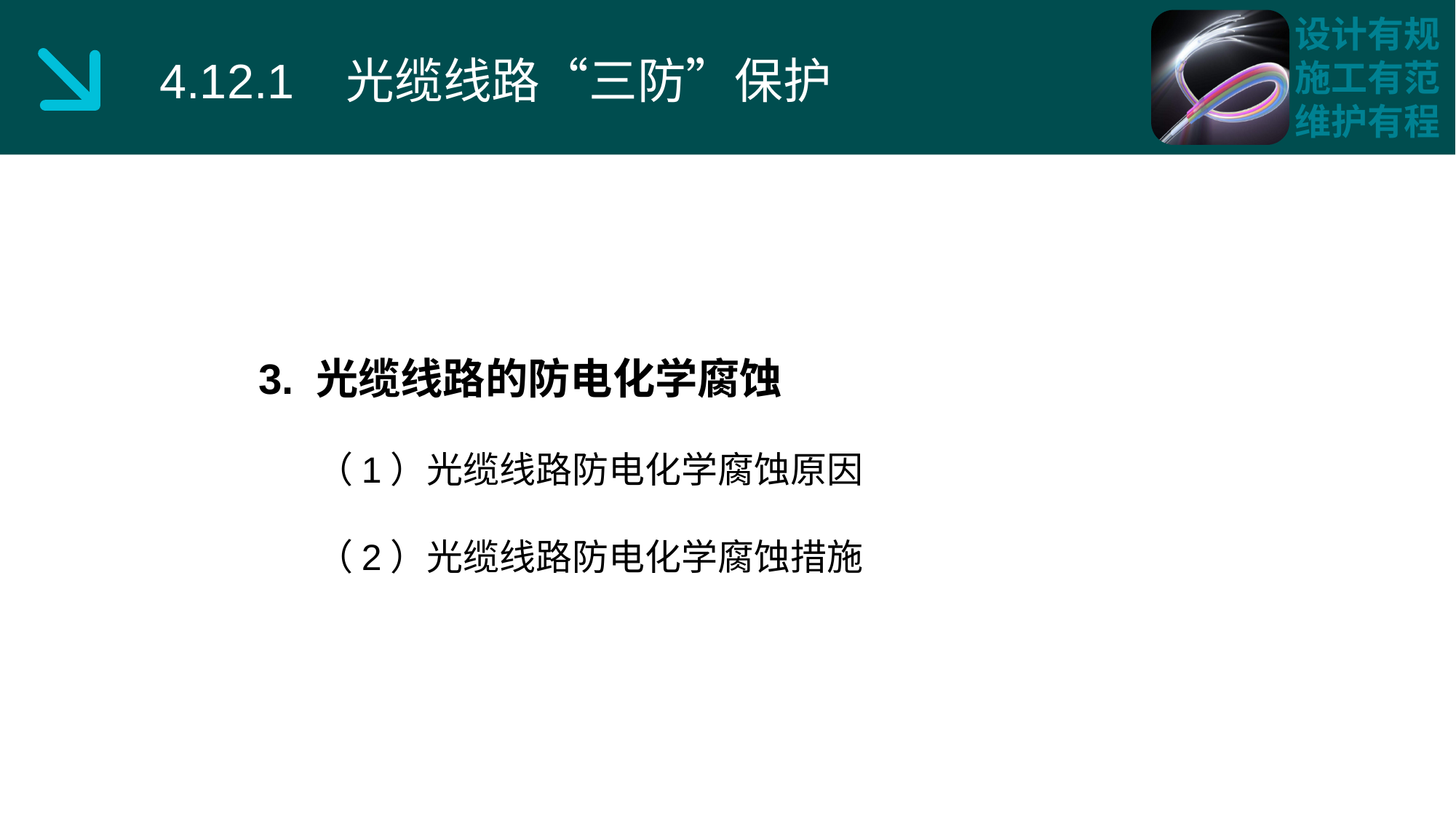

4.12.1   光缆线路“三防”保护

3. 光缆线路的防电化学腐蚀

      （1）光缆线路防电化学腐蚀原因

      （2）光缆线路防电化学腐蚀措施